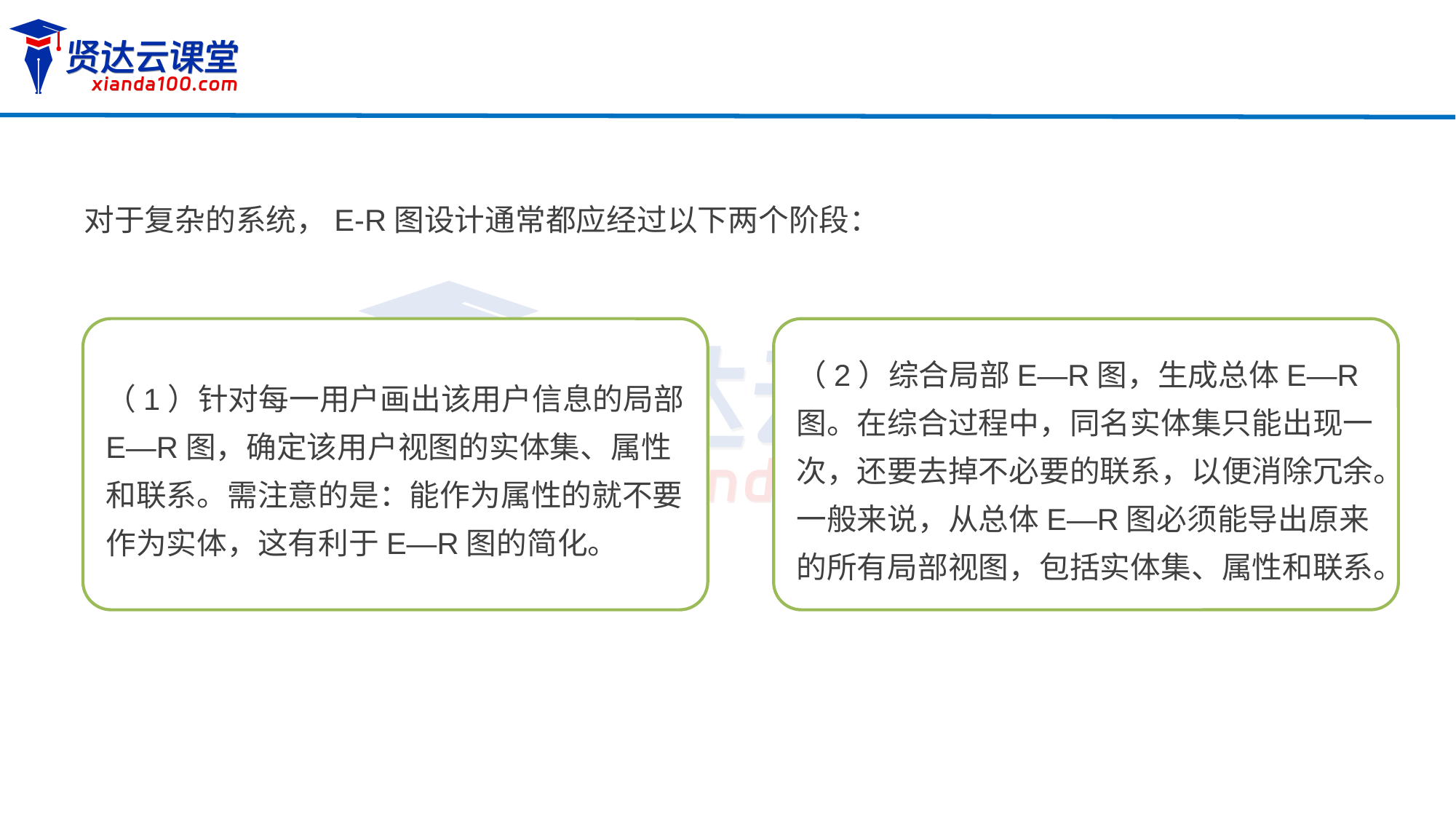

对于复杂的系统，E-R图设计通常都应经过以下两个阶段：
（1）针对每一用户画出该用户信息的局部E—R图，确定该用户视图的实体集、属性和联系。需注意的是：能作为属性的就不要作为实体，这有利于E—R图的简化。
（2）综合局部E—R图，生成总体E—R图。在综合过程中，同名实体集只能出现一次，还要去掉不必要的联系，以便消除冗余。一般来说，从总体E—R图必须能导出原来的所有局部视图，包括实体集、属性和联系。